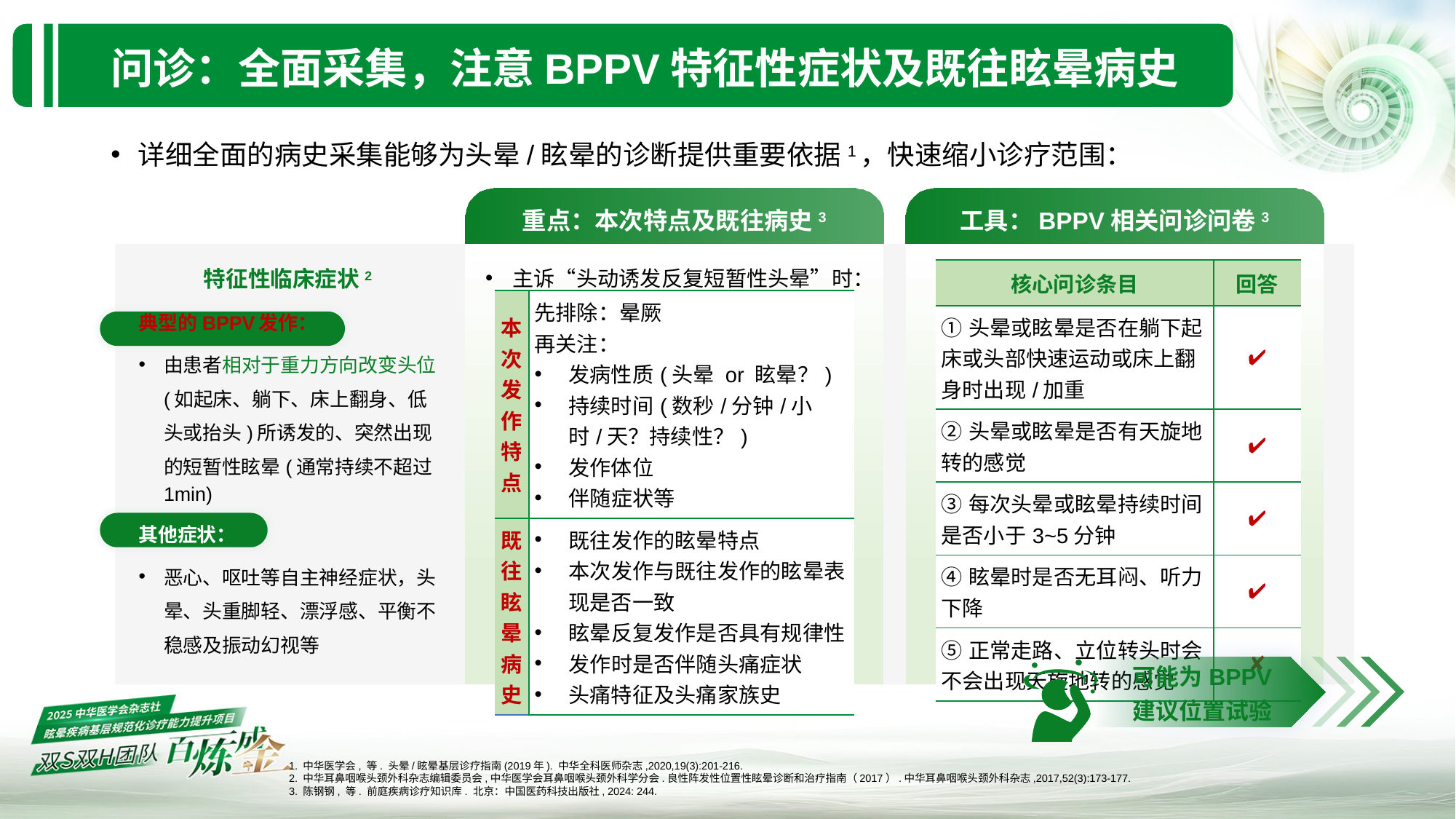

问诊：全面采集，注意BPPV特征性症状及既往眩晕病史
详细全面的病史采集能够为头晕/眩晕的诊断提供重要依据1，快速缩小诊疗范围：
重点：本次特点及既往病史3

工具：BPPV相关问诊问卷3

特征性临床症状2
典型的BPPV发作：
由患者相对于重力方向改变头位(如起床、躺下、床上翻身、低头或抬头)所诱发的、突然出现的短暂性眩晕(通常持续不超过1min)
其他症状：
恶心、呕吐等自主神经症状，头晕、头重脚轻、漂浮感、平衡不稳感及振动幻视等
主诉“头动诱发反复短暂性头晕”时：
| 核心问诊条目 | 回答 |
| --- | --- |
| ①头晕或眩晕是否在躺下起床或头部快速运动或床上翻身时出现/加重 | ✔ |
| ②头晕或眩晕是否有天旋地转的感觉 | ✔ |
| ③每次头晕或眩晕持续时间是否小于3~5分钟 | ✔ |
| ④眩晕时是否无耳闷、听力下降 | ✔ |
| ⑤正常走路、立位转头时会不会出现天旋地转的感觉 | ✘ |
| 本次发作特点 | 先排除：晕厥 再关注： 发病性质(头晕 or 眩晕？) 持续时间(数秒/分钟/小时/天？持续性？) 发作体位 伴随症状等 |
| --- | --- |
| 既往眩晕病史 | 既往发作的眩晕特点 本次发作与既往发作的眩晕表现是否一致 眩晕反复发作是否具有规律性 发作时是否伴随头痛症状 头痛特征及头痛家族史 |

可能为BPPV
建议位置试验

1. 中华医学会, 等. 头晕/眩晕基层诊疗指南(2019年). 中华全科医师杂志,2020,19(3):201-216.
2. 中华耳鼻咽喉头颈外科杂志编辑委员会,中华医学会耳鼻咽喉头颈外科学分会.良性阵发性位置性眩晕诊断和治疗指南（2017）.中华耳鼻咽喉头颈外科杂志,2017,52(3):173-177.
3. 陈钢钢, 等. 前庭疾病诊疗知识库. 北京：中国医药科技出版社, 2024: 244.